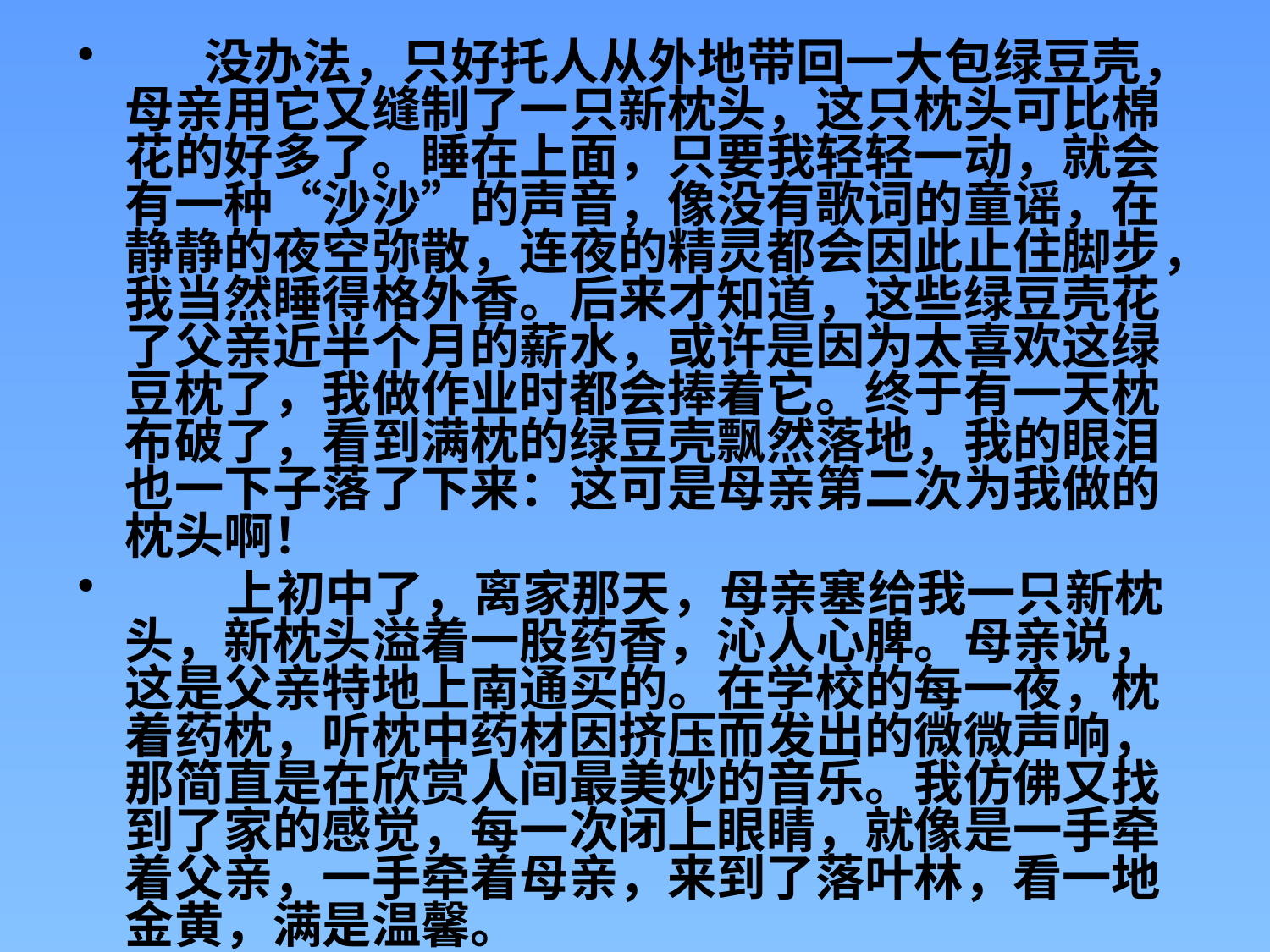

没办法，只好托人从外地带回一大包绿豆壳，母亲用它又缝制了一只新枕头，这只枕头可比棉花的好多了。睡在上面，只要我轻轻一动，就会有一种“沙沙”的声音，像没有歌词的童谣，在静静的夜空弥散，连夜的精灵都会因此止住脚步，我当然睡得格外香。后来才知道，这些绿豆壳花了父亲近半个月的薪水，或许是因为太喜欢这绿豆枕了，我做作业时都会捧着它。终于有一天枕布破了，看到满枕的绿豆壳飘然落地，我的眼泪也一下子落了下来：这可是母亲第二次为我做的枕头啊！
        上初中了，离家那天，母亲塞给我一只新枕头，新枕头溢着一股药香，沁人心脾。母亲说，这是父亲特地上南通买的。在学校的每一夜，枕着药枕，听枕中药材因挤压而发出的微微声响，那简直是在欣赏人间最美妙的音乐。我仿佛又找到了家的感觉，每一次闭上眼睛，就像是一手牵着父亲，一手牵着母亲，来到了落叶林，看一地金黄，满是温馨。
#